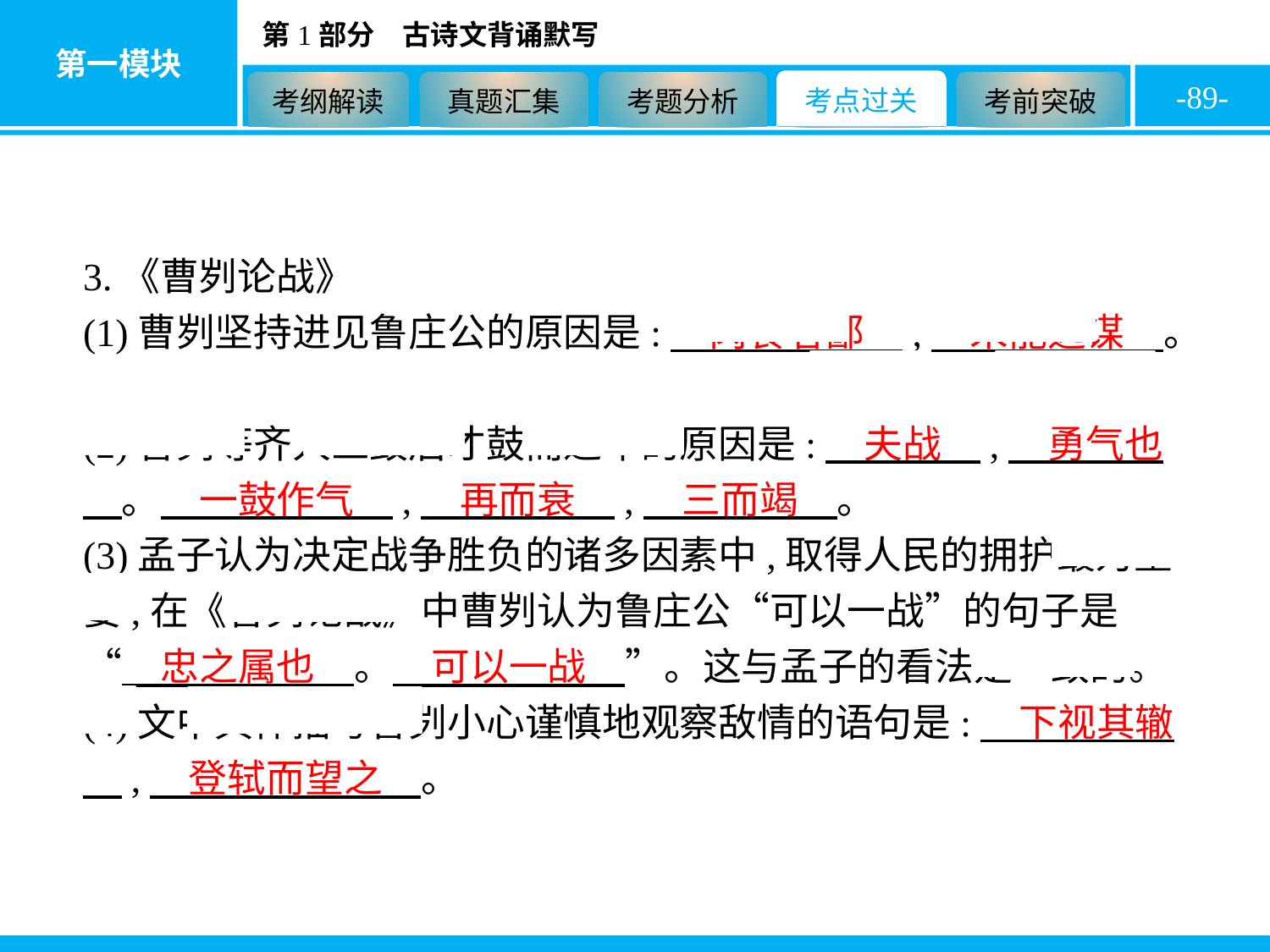

-89-
3.《曹刿论战》
(1)曹刿坚持进见鲁庄公的原因是:　肉食者鄙　,　未能远谋　。
(2)曹刿等齐人三鼓后才鼓而进军的原因是:　夫战　,　勇气也　。　一鼓作气　,　再而衰　,　三而竭　。
(3)孟子认为决定战争胜负的诸多因素中,取得人民的拥护最为重要,在《曹刿论战》中曹刿认为鲁庄公“可以一战”的句子是“　忠之属也　。　可以一战　”。这与孟子的看法是一致的。
(4)文中具体描写曹刿小心谨慎地观察敌情的语句是:　下视其辙　,　登轼而望之　。